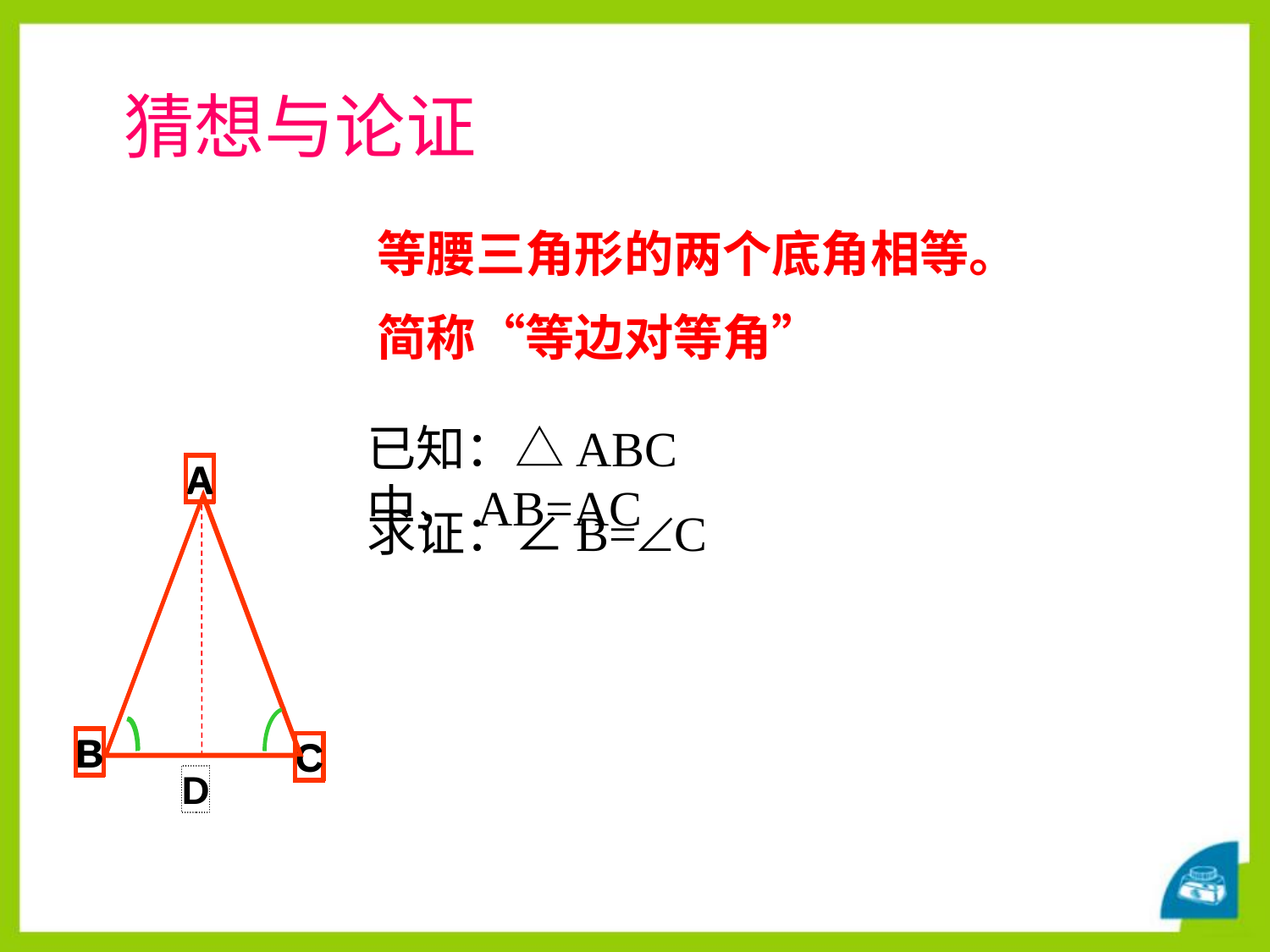

猜想与论证
等腰三角形的两个底角相等。
简称“等边对等角”
已知：△ABC中，AB=AC
A

B
C

D
A

B
C
求证：∠B=∠C